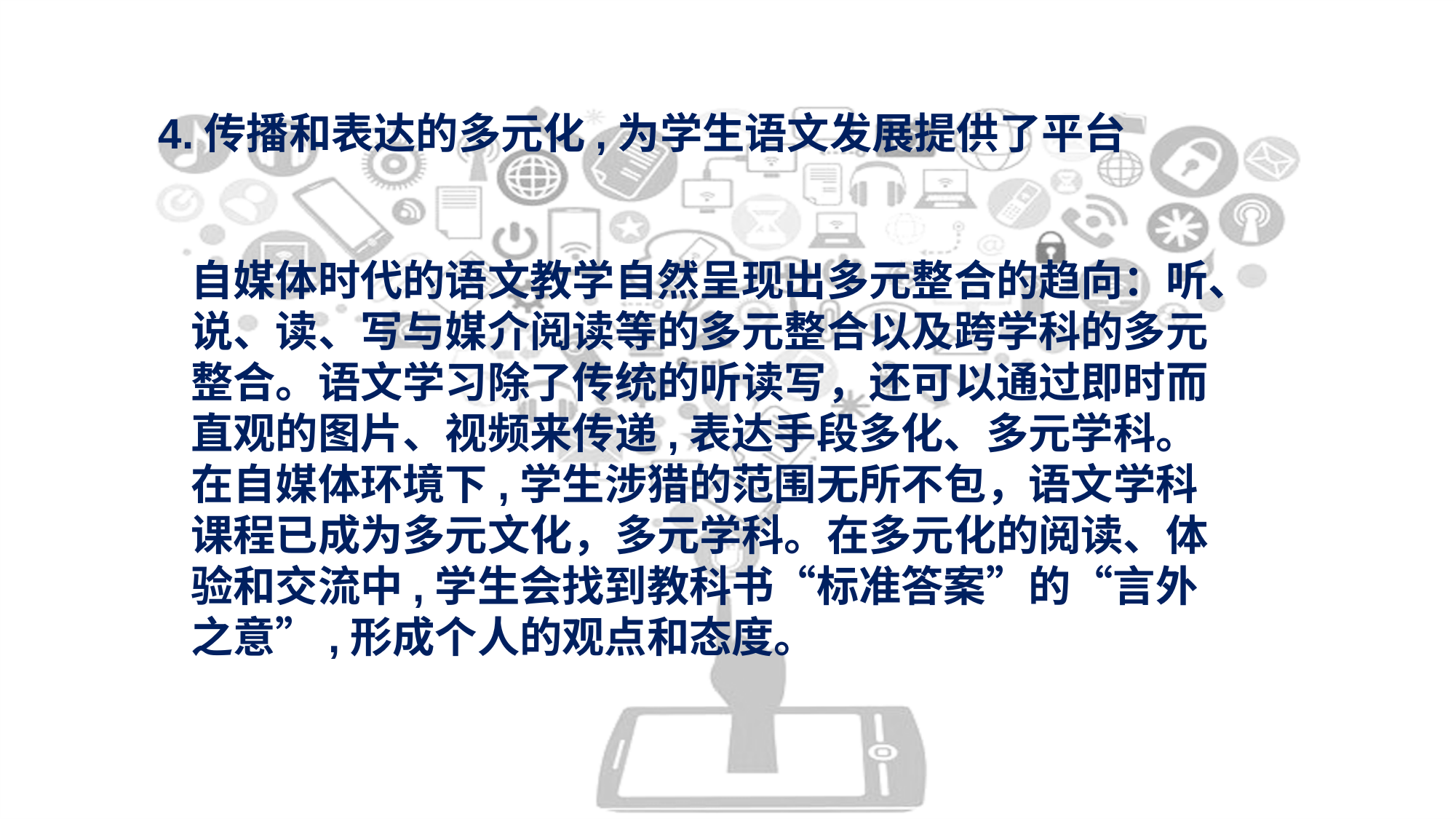

4.传播和表达的多元化,为学生语文发展提供了平台
自媒体时代的语文教学自然呈现出多元整合的趋向：听、说、读、写与媒介阅读等的多元整合以及跨学科的多元整合。语文学习除了传统的听读写，还可以通过即时而直观的图片、视频来传递,表达手段多化、多元学科。在自媒体环境下,学生涉猎的范围无所不包，语文学科课程已成为多元文化，多元学科。在多元化的阅读、体验和交流中,学生会找到教科书“标准答案”的“言外之意”,形成个人的观点和态度。